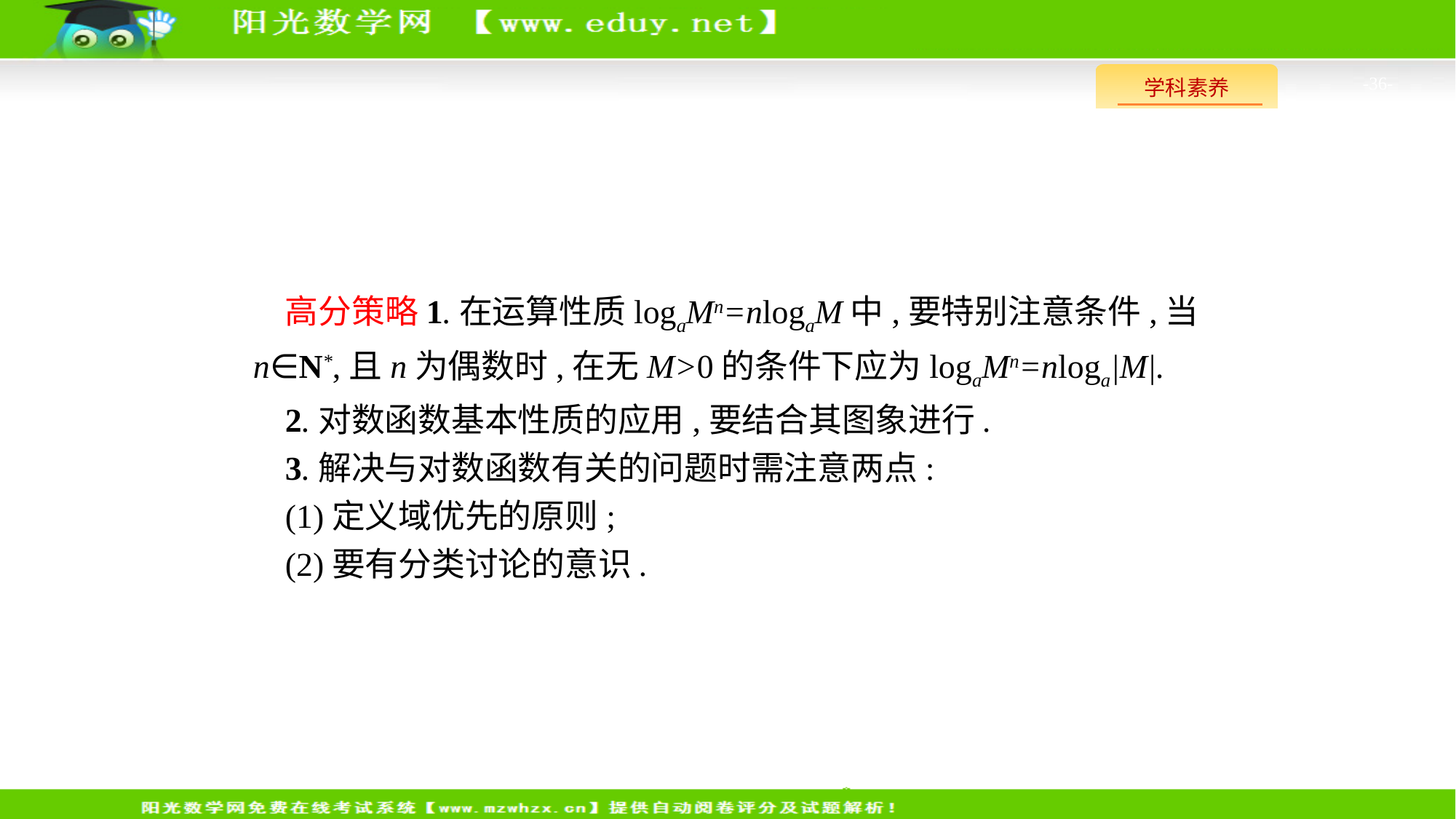

-36-
高分策略1.在运算性质logaMn=nlogaM中,要特别注意条件,当n∈N*,且n为偶数时,在无M>0的条件下应为logaMn=nloga|M|.
2.对数函数基本性质的应用,要结合其图象进行.
3.解决与对数函数有关的问题时需注意两点:
(1)定义域优先的原则;
(2)要有分类讨论的意识.